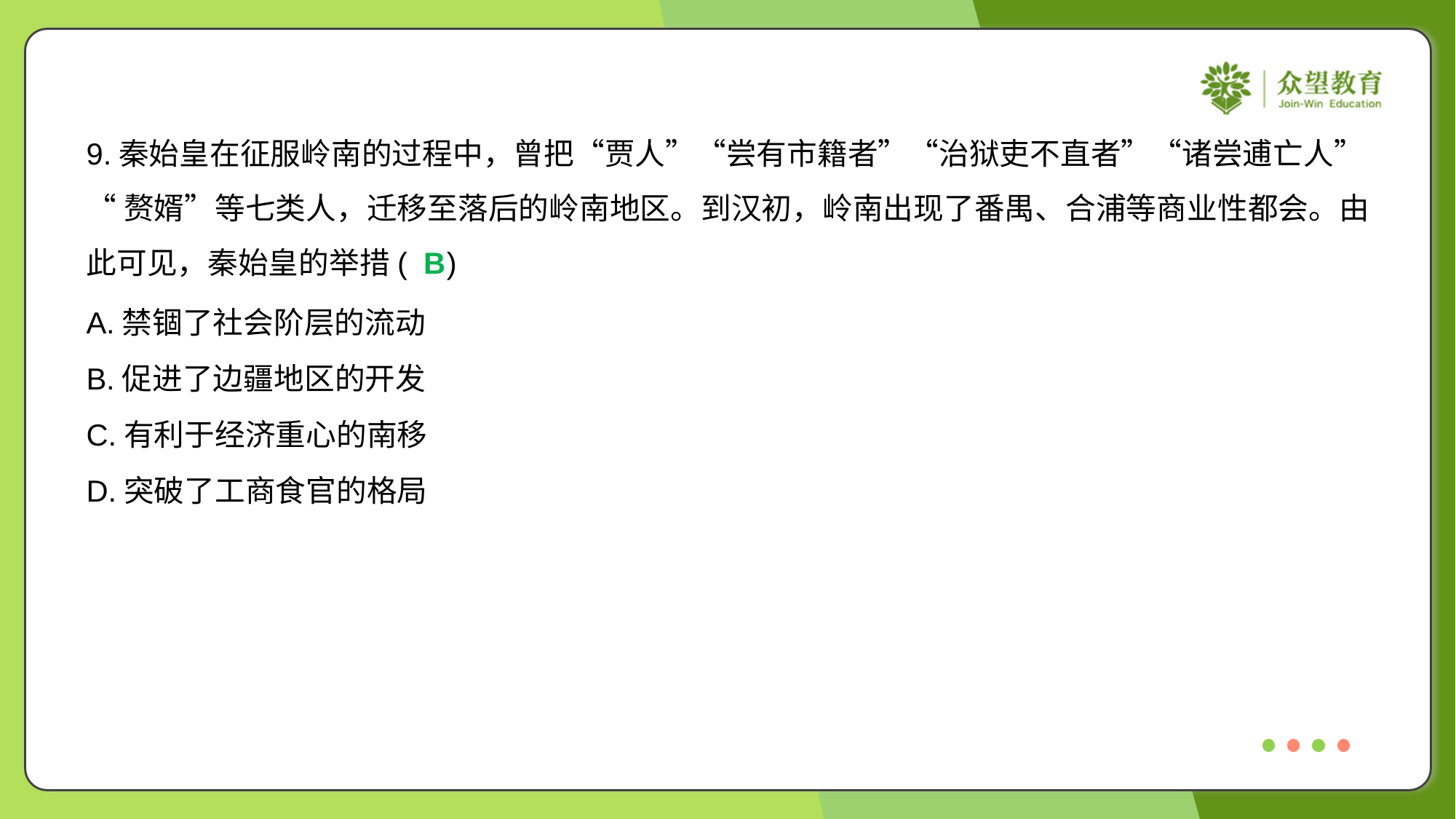

9.秦始皇在征服岭南的过程中，曾把“贾人”“尝有市籍者”“治狱吏不直者”“诸尝逋亡人”
“赘婿”等七类人，迁移至落后的岭南地区。到汉初，岭南出现了番禺、合浦等商业性都会。由
此可见，秦始皇的举措(     )
B
A.禁锢了社会阶层的流动
B.促进了边疆地区的开发
C.有利于经济重心的南移
D.突破了工商食官的格局